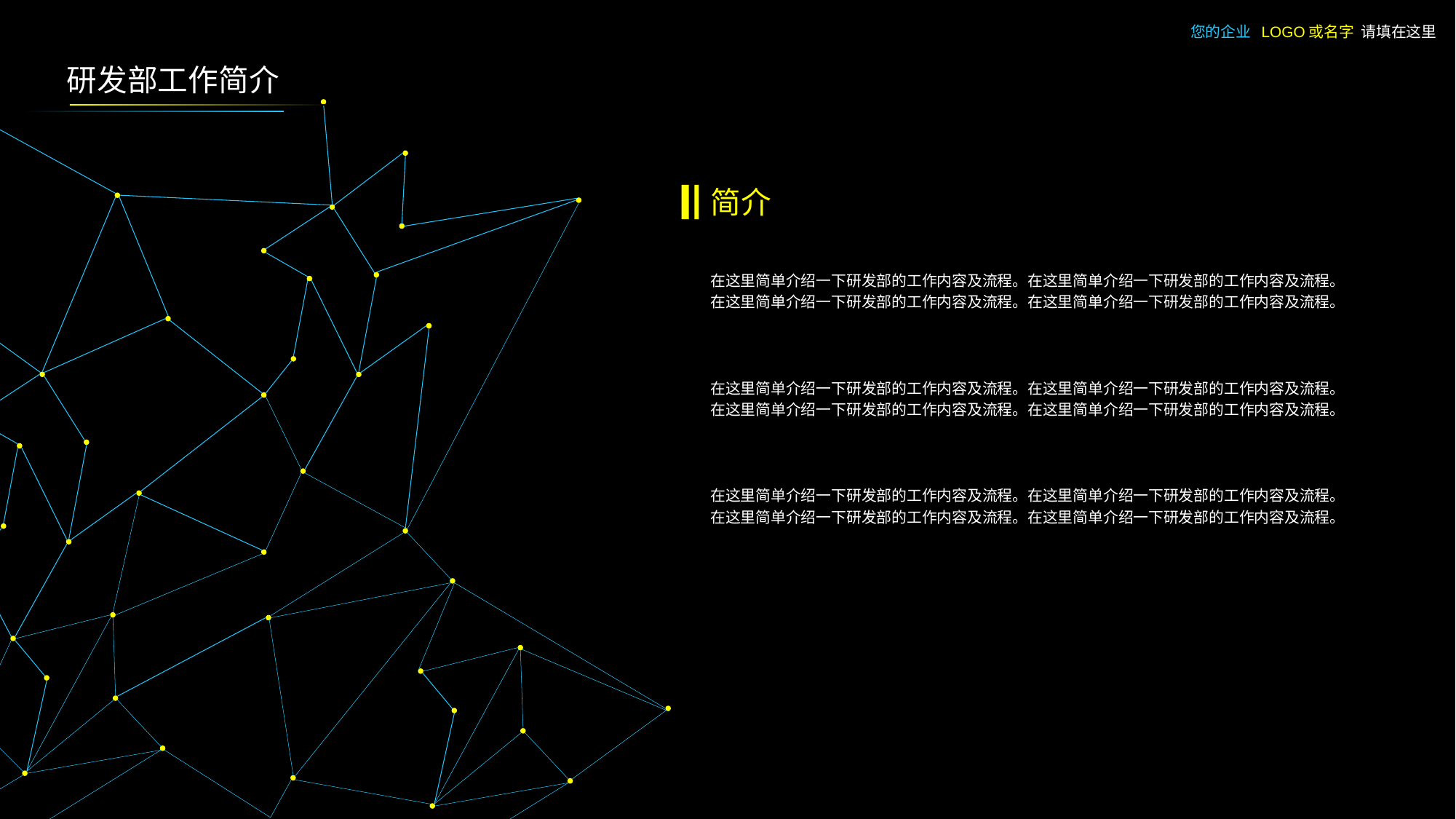

您的企业  LOGO或名字  请填在这里
研发部工作简介
简介

在这里简单介绍一下研发部的工作内容及流程。在这里简单介绍一下研发部的工作内容及流程。
在这里简单介绍一下研发部的工作内容及流程。在这里简单介绍一下研发部的工作内容及流程。
在这里简单介绍一下研发部的工作内容及流程。在这里简单介绍一下研发部的工作内容及流程。
在这里简单介绍一下研发部的工作内容及流程。在这里简单介绍一下研发部的工作内容及流程。
在这里简单介绍一下研发部的工作内容及流程。在这里简单介绍一下研发部的工作内容及流程。
在这里简单介绍一下研发部的工作内容及流程。在这里简单介绍一下研发部的工作内容及流程。